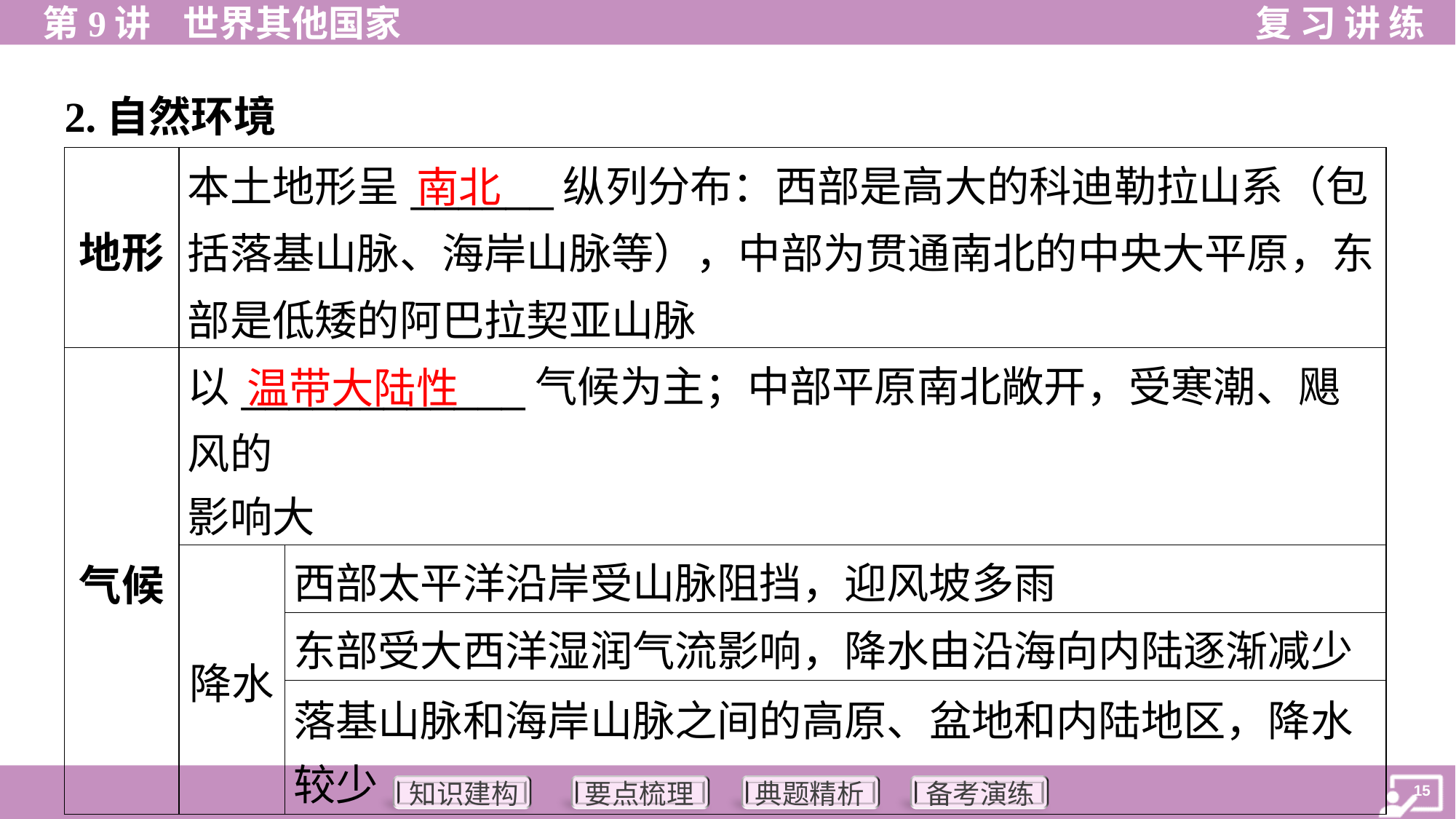

2.自然环境
| 地形 | 本土地形呈\_\_\_\_\_\_纵列分布：西部是高大的科迪勒拉山系（包括落基山脉、海岸山脉等），中部为贯通南北的中央大平原，东部是低矮的阿巴拉契亚山脉 |  |
| --- | --- | --- |
| 气候 | 以\_\_\_\_\_\_\_\_\_\_\_\_气候为主；中部平原南北敞开，受寒潮、飓风的 影响大 |  |
|  | 降水 | 西部太平洋沿岸受山脉阻挡，迎风坡多雨 |
|  |  | 东部受大西洋湿润气流影响，降水由沿海向内陆逐渐减少 |
|  |  | 落基山脉和海岸山脉之间的高原、盆地和内陆地区，降水 较少 |
南北
温带大陆性